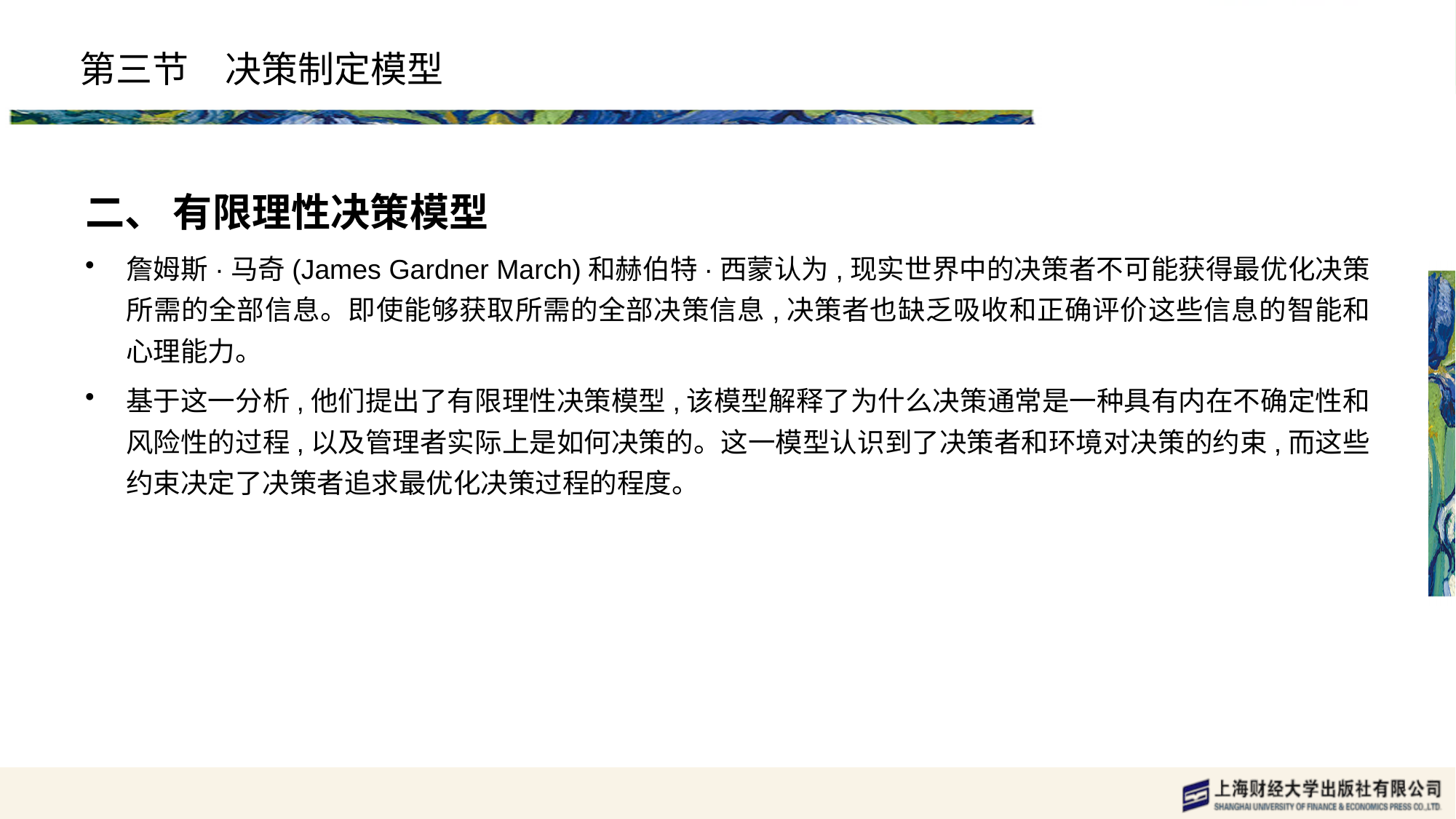

# 第三节　决策制定模型
二、 有限理性决策模型
詹姆斯·马奇(James Gardner March)和赫伯特·西蒙认为,现实世界中的决策者不可能获得最优化决策所需的全部信息。即使能够获取所需的全部决策信息,决策者也缺乏吸收和正确评价这些信息的智能和心理能力。
基于这一分析,他们提出了有限理性决策模型,该模型解释了为什么决策通常是一种具有内在不确定性和风险性的过程,以及管理者实际上是如何决策的。这一模型认识到了决策者和环境对决策的约束,而这些约束决定了决策者追求最优化决策过程的程度。